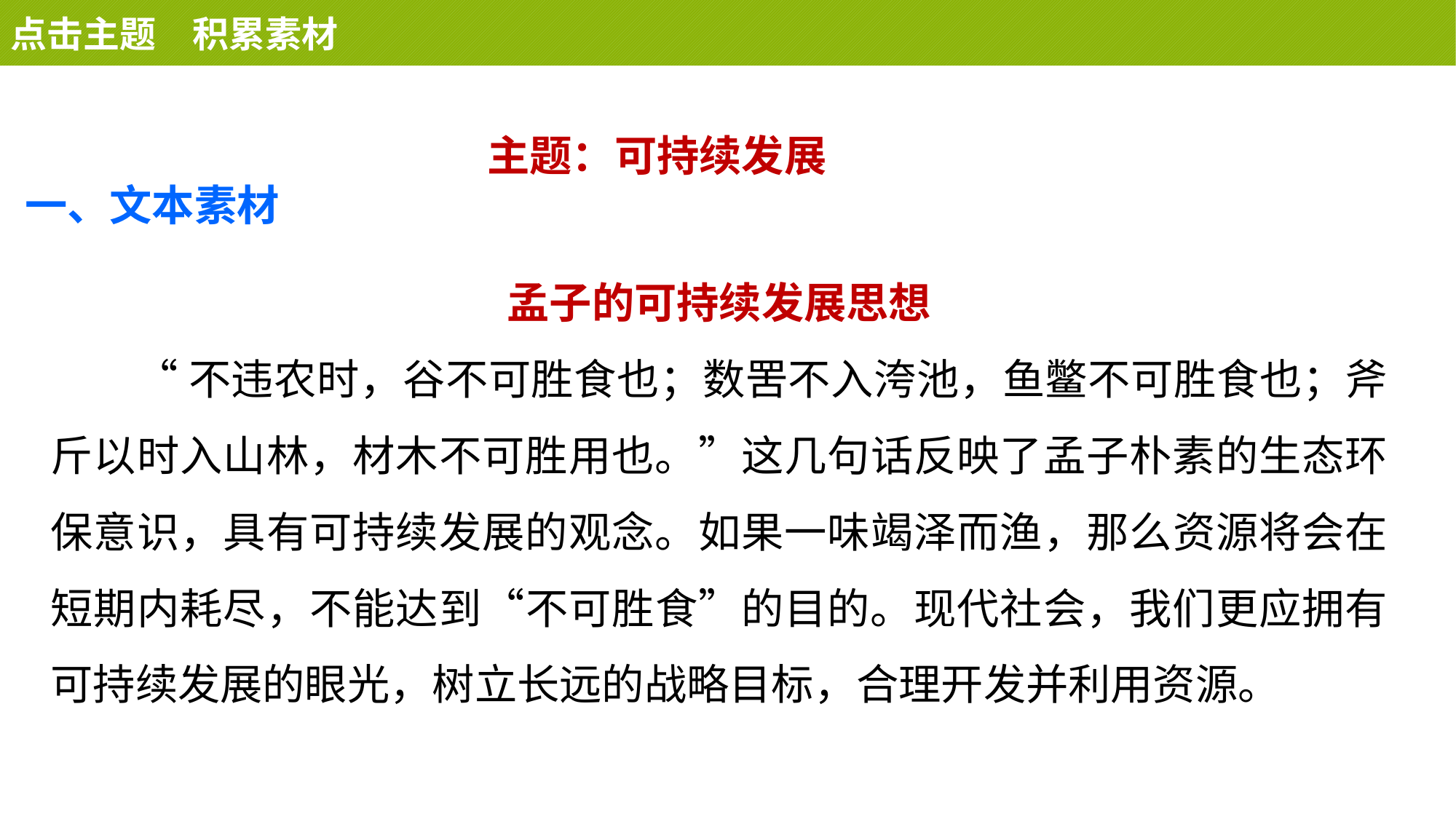

点击主题　积累素材
主题：可持续发展
一、文本素材
孟子的可持续发展思想
“不违农时，谷不可胜食也；数罟不入洿池，鱼鳖不可胜食也；斧斤以时入山林，材木不可胜用也。”这几句话反映了孟子朴素的生态环保意识，具有可持续发展的观念。如果一味竭泽而渔，那么资源将会在短期内耗尽，不能达到“不可胜食”的目的。现代社会，我们更应拥有可持续发展的眼光，树立长远的战略目标，合理开发并利用资源。